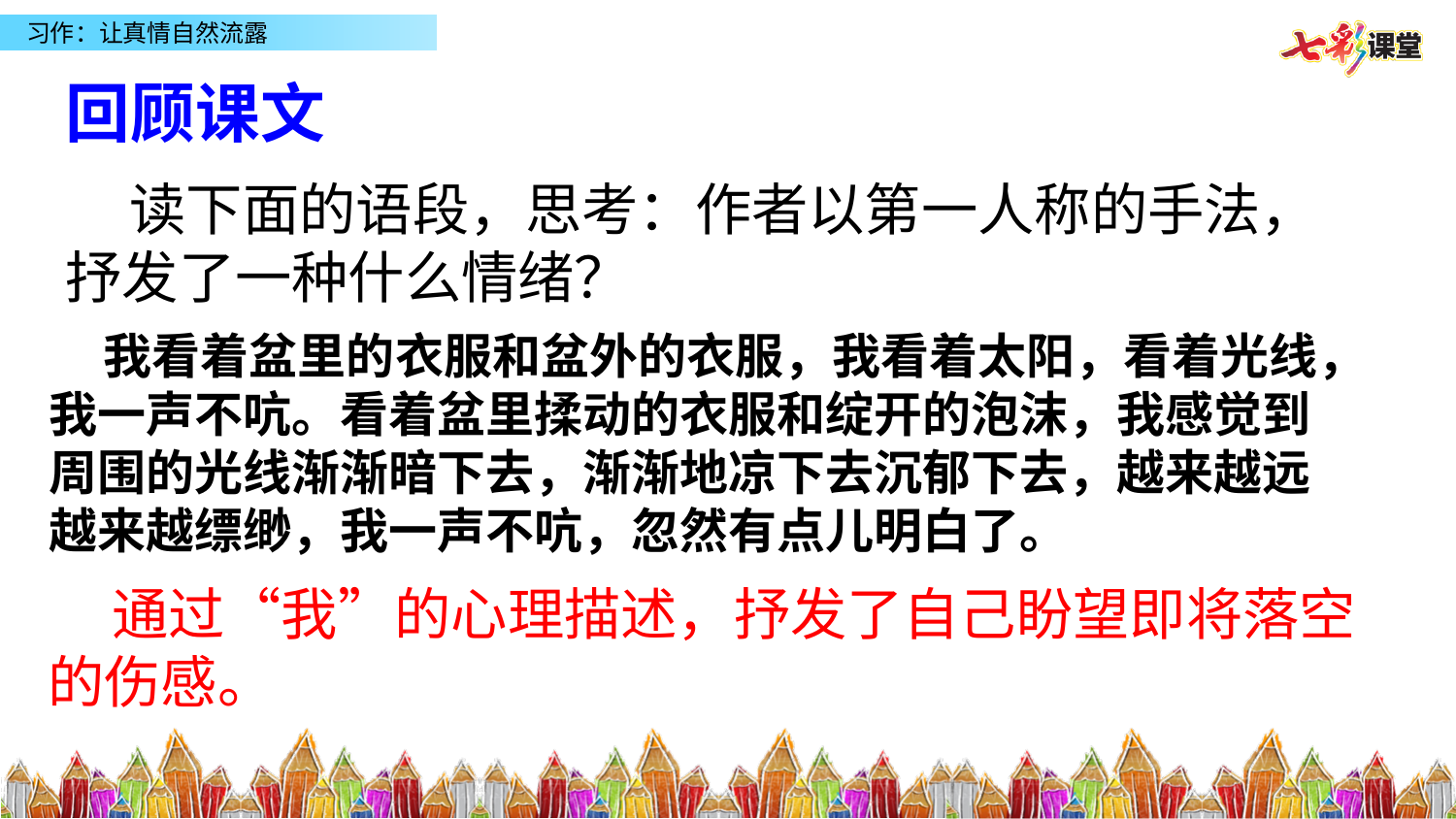

回顾课文
    读下面的语段，思考：作者以第一人称的手法，抒发了一种什么情绪？
    我看着盆里的衣服和盆外的衣服，我看着太阳，看着光线，我一声不吭。看着盆里揉动的衣服和绽开的泡沫，我感觉到周围的光线渐渐暗下去，渐渐地凉下去沉郁下去，越来越远越来越缥缈，我一声不吭，忽然有点儿明白了。
    通过“我”的心理描述，抒发了自己盼望即将落空的伤感。